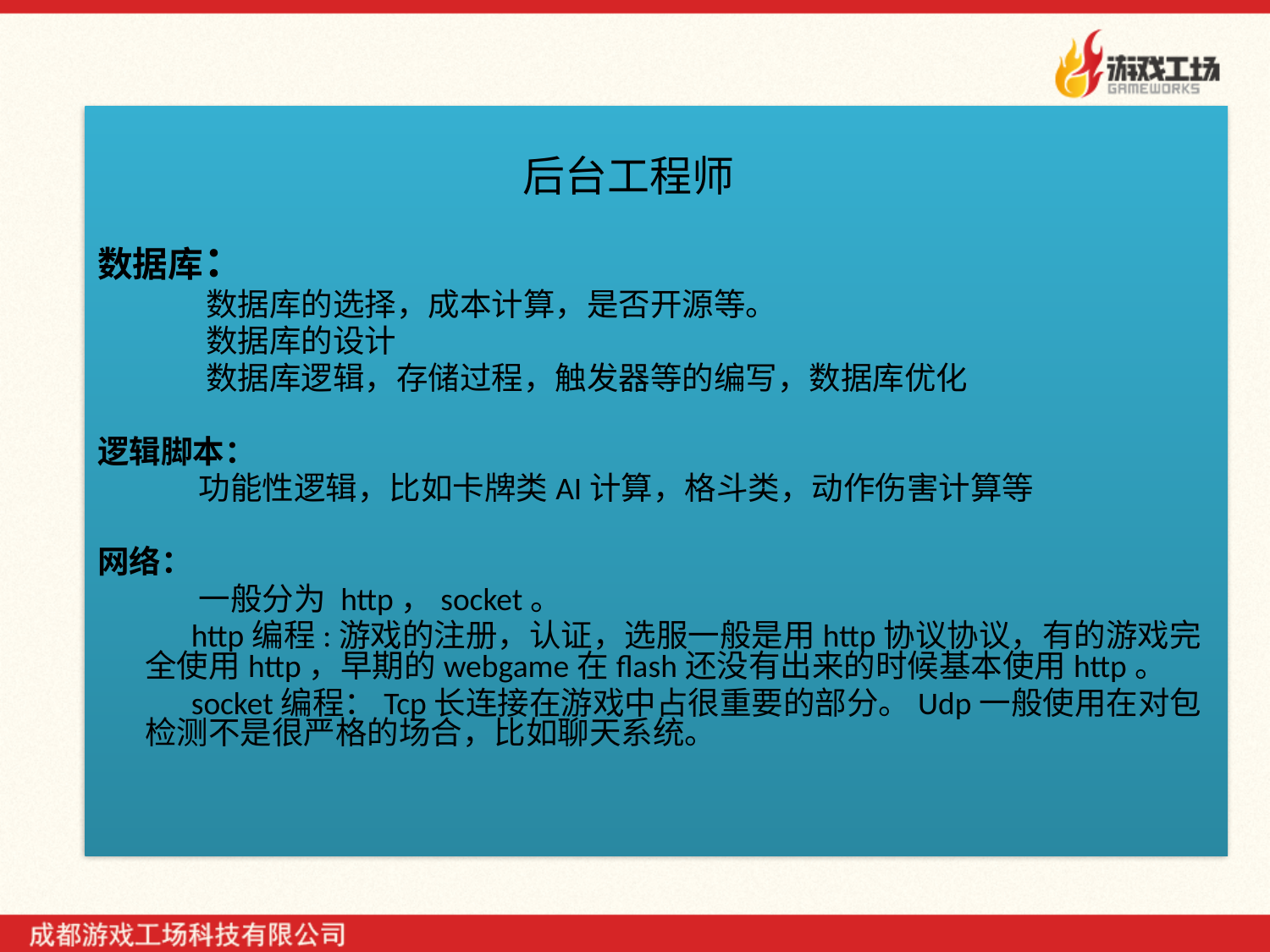

后台工程师

数据库：
              数据库的选择，成本计算，是否开源等。
              数据库的设计
              数据库逻辑，存储过程，触发器等的编写，数据库优化

逻辑脚本：
             功能性逻辑，比如卡牌类AI计算，格斗类，动作伤害计算等

网络：
             一般分为 http，socket。
             http编程:游戏的注册，认证，选服一般是用http协议协议，有的游戏完全使用http，早期的webgame在flash还没有出来的时候基本使用http。
             socket编程：Tcp长连接在游戏中占很重要的部分。Udp一般使用在对包检测不是很严格的场合，比如聊天系统。
7